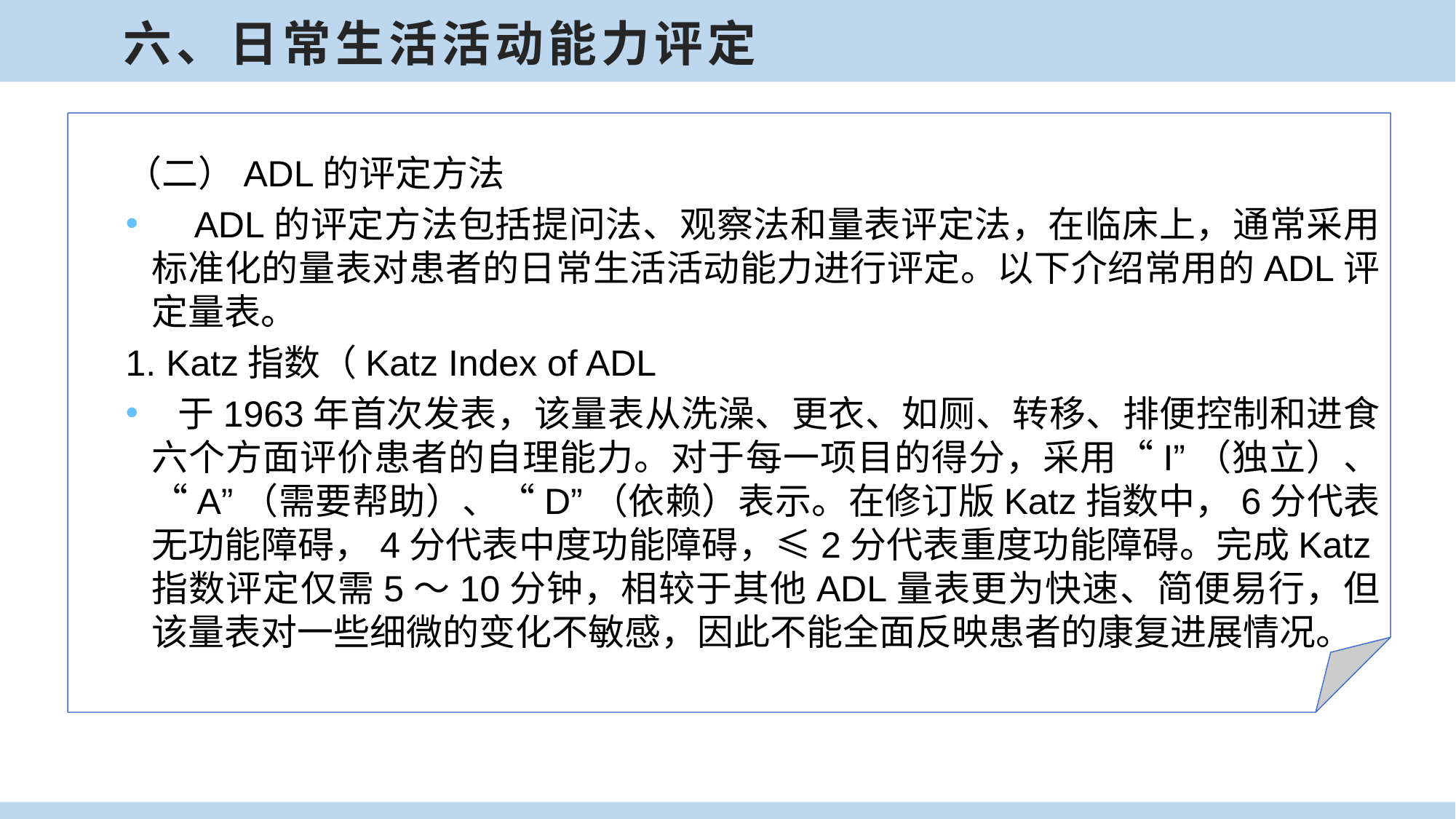

六、日常生活活动能力评定

（二）ADL的评定方法
    ADL的评定方法包括提问法、观察法和量表评定法，在临床上，通常采用标准化的量表对患者的日常生活活动能力进行评定。以下介绍常用的ADL评定量表。
1. Katz指数（Katz Index of ADL
  于1963年首次发表，该量表从洗澡、更衣、如厕、转移、排便控制和进食六个方面评价患者的自理能力。对于每一项目的得分，采用“I”（独立）、“A”（需要帮助）、“D”（依赖）表示。在修订版Katz指数中，6分代表无功能障碍，4分代表中度功能障碍，≤2分代表重度功能障碍。完成Katz指数评定仅需5～10分钟，相较于其他ADL量表更为快速、简便易行，但该量表对一些细微的变化不敏感，因此不能全面反映患者的康复进展情况。